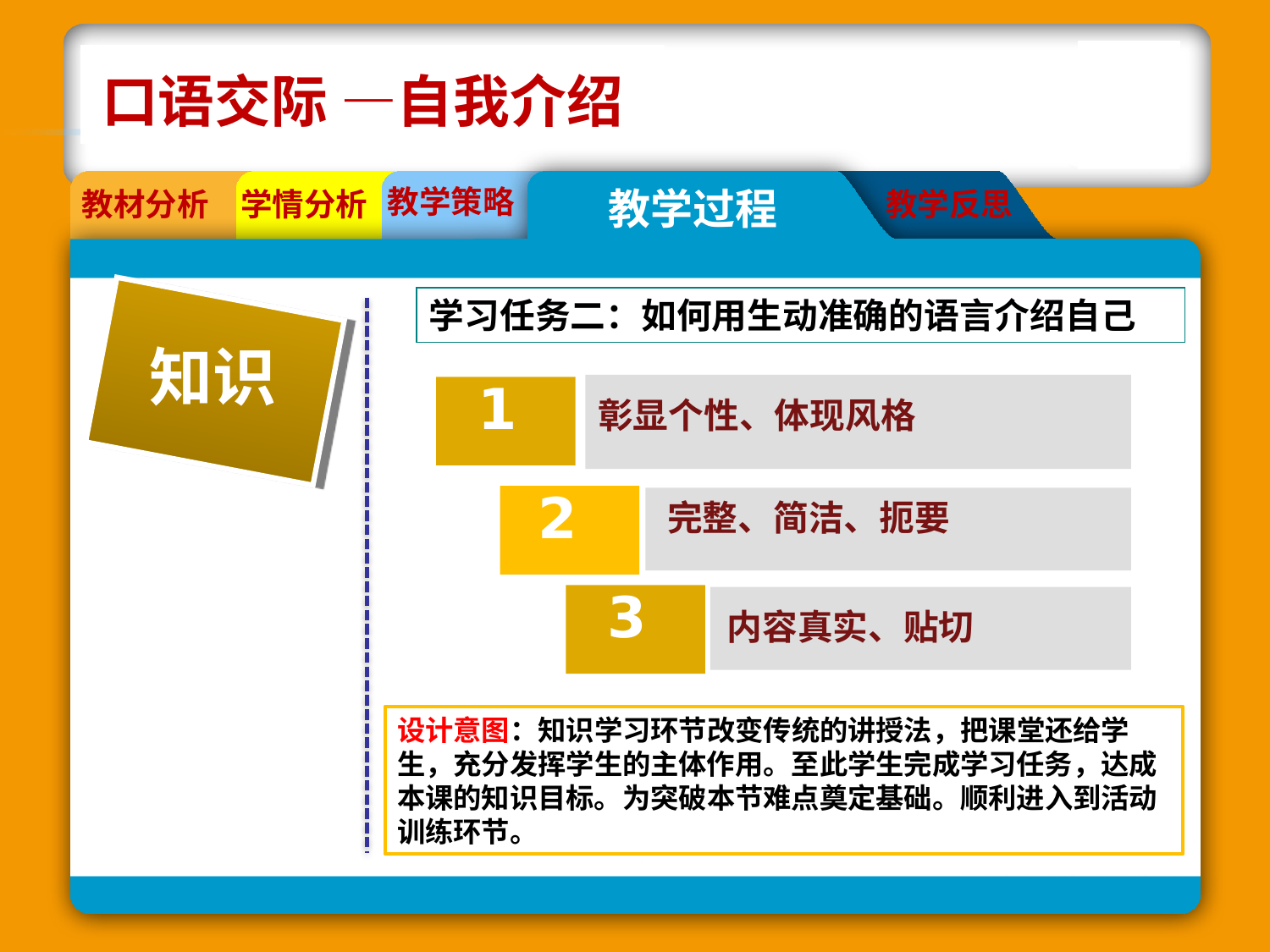

口语交际 —自我介绍
教学策略
教学过程
教材分析
学情分析
教学反思
学习任务二：如何用生动准确的语言介绍自己

知识
1

彰显个性、体现风格
2

完整、简洁、扼要
3

内容真实、贴切
设计意图：知识学习环节改变传统的讲授法，把课堂还给学生，充分发挥学生的主体作用。至此学生完成学习任务，达成本课的知识目标。为突破本节难点奠定基础。顺利进入到活动训练环节。